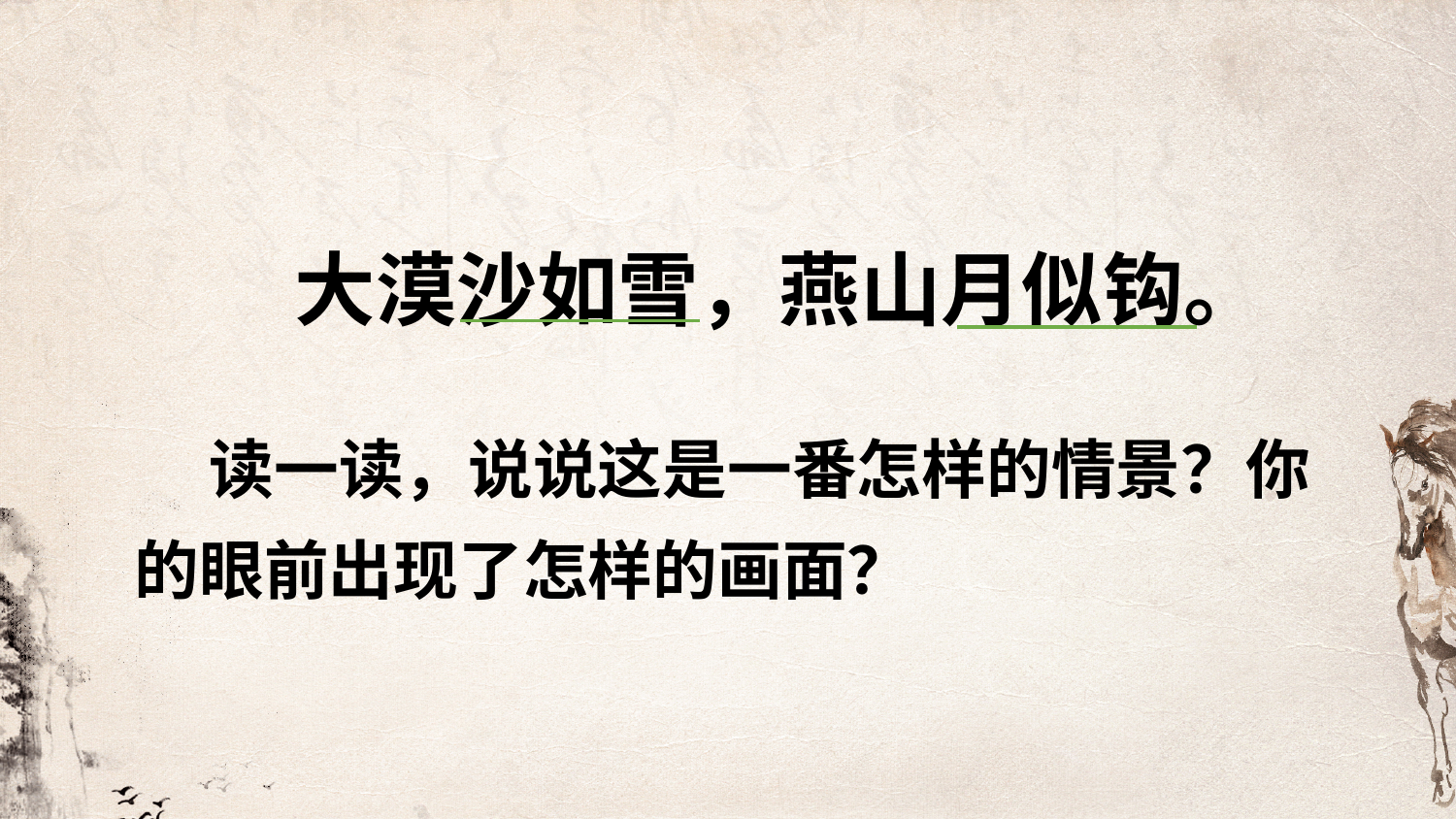

大漠沙如雪，燕山月似钩。
    读一读，说说这是一番怎样的情景？你的眼前出现了怎样的画面？